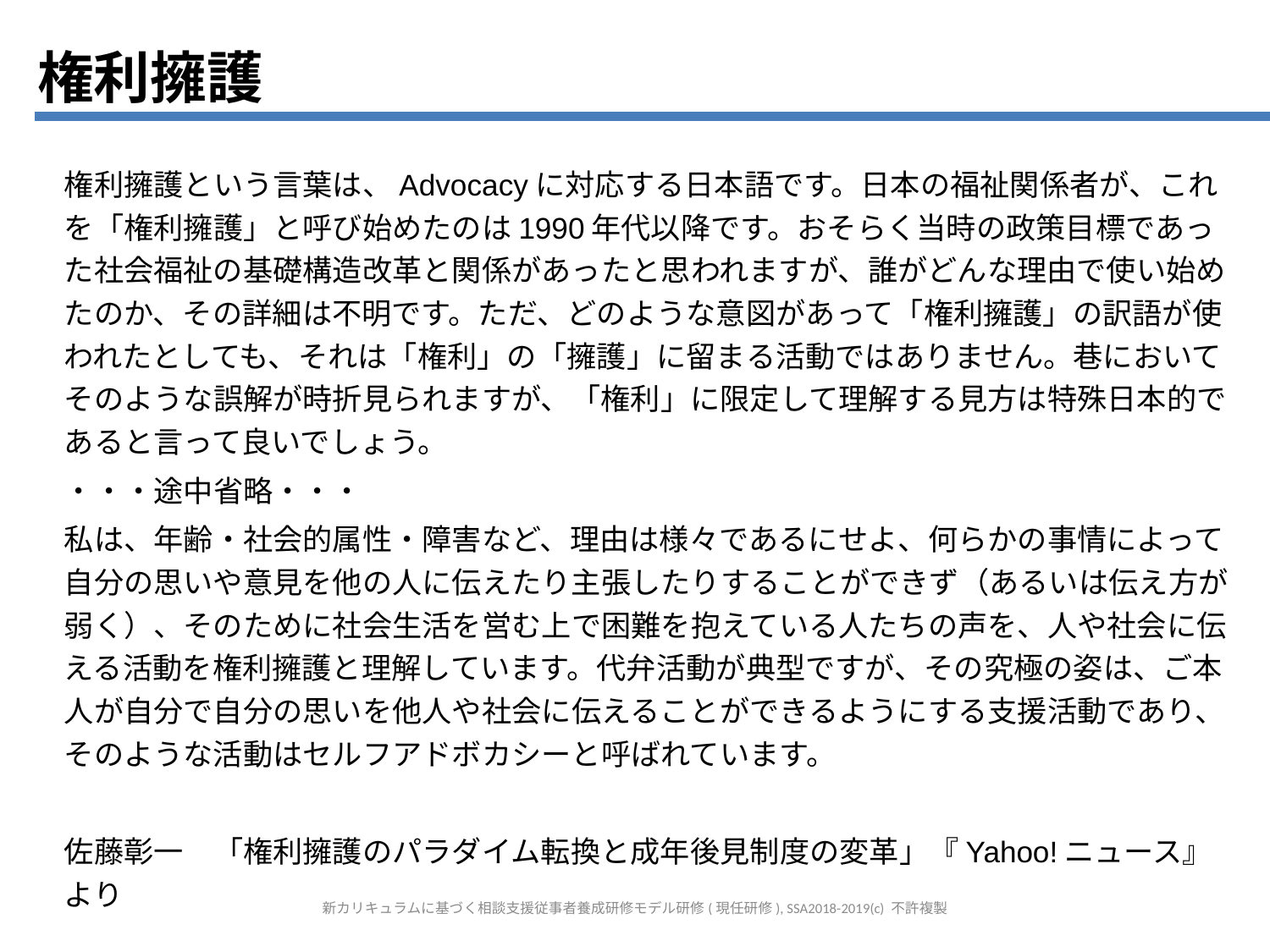

権利擁護

権利擁護という言葉は、Advocacyに対応する日本語です。日本の福祉関係者が、これを「権利擁護」と呼び始めたのは1990年代以降です。おそらく当時の政策目標であった社会福祉の基礎構造改革と関係があったと思われますが、誰がどんな理由で使い始めたのか、その詳細は不明です。ただ、どのような意図があって「権利擁護」の訳語が使われたとしても、それは「権利」の「擁護」に留まる活動ではありません。巷においてそのような誤解が時折見られますが、「権利」に限定して理解する見方は特殊日本的であると言って良いでしょう。
・・・途中省略・・・
私は、年齢・社会的属性・障害など、理由は様々であるにせよ、何らかの事情によって自分の思いや意見を他の人に伝えたり主張したりすることができず（あるいは伝え方が弱く）、そのために社会生活を営む上で困難を抱えている人たちの声を、人や社会に伝える活動を権利擁護と理解しています。代弁活動が典型ですが、その究極の姿は、ご本人が自分で自分の思いを他人や社会に伝えることができるようにする支援活動であり、そのような活動はセルフアドボカシーと呼ばれています。

佐藤彰一　「権利擁護のパラダイム転換と成年後見制度の変革」『Yahoo!ニュース』より
新カリキュラムに基づく相談支援従事者養成研修モデル研修(現任研修), SSA2018-2019(c) 不許複製